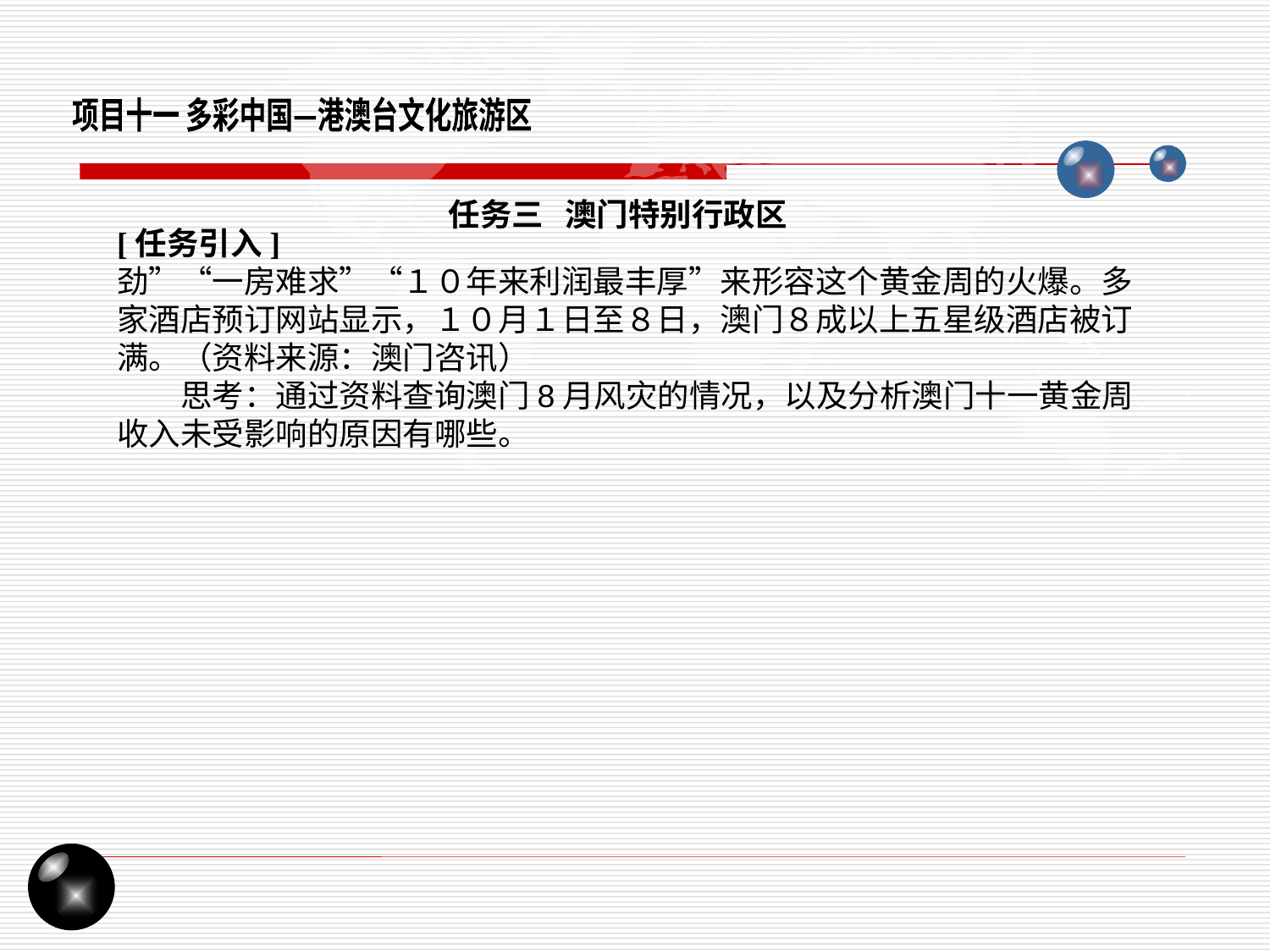

项目十一 多彩中国—港澳台文化旅游区
任务三   澳门特别行政区
[任务引入]
劲”“一房难求”“１０年来利润最丰厚”来形容这个黄金周的火爆。多家酒店预订网站显示，１０月１日至８日，澳门８成以上五星级酒店被订满。（资料来源：澳门咨讯）
思考：通过资料查询澳门8月风灾的情况，以及分析澳门十一黄金周收入未受影响的原因有哪些。